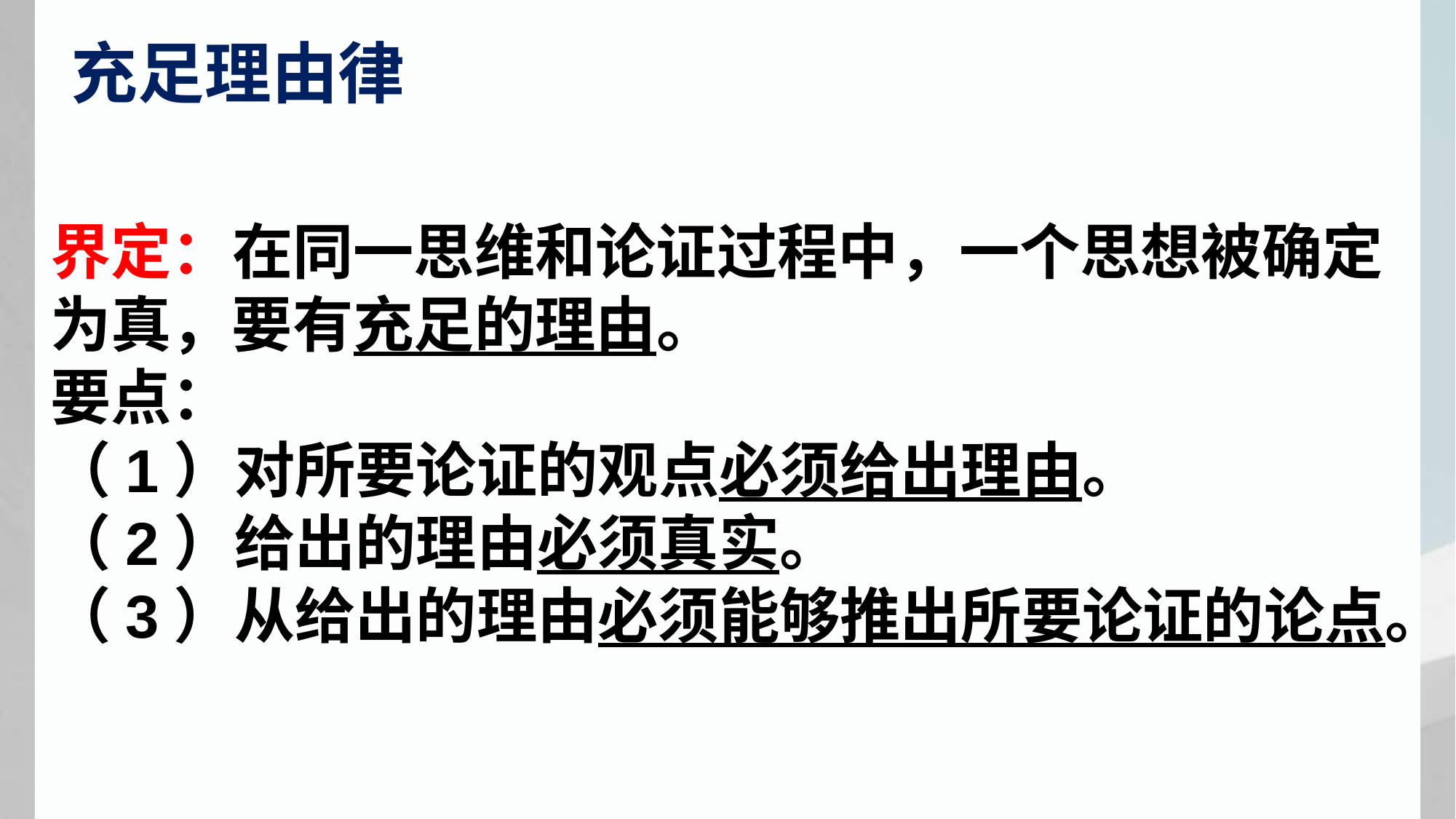

充足理由律
界定：在同一思维和论证过程中，一个思想被确定为真，要有充足的理由。
要点：
（1）对所要论证的观点必须给出理由。
（2）给出的理由必须真实。
（3）从给出的理由必须能够推出所要论证的论点。